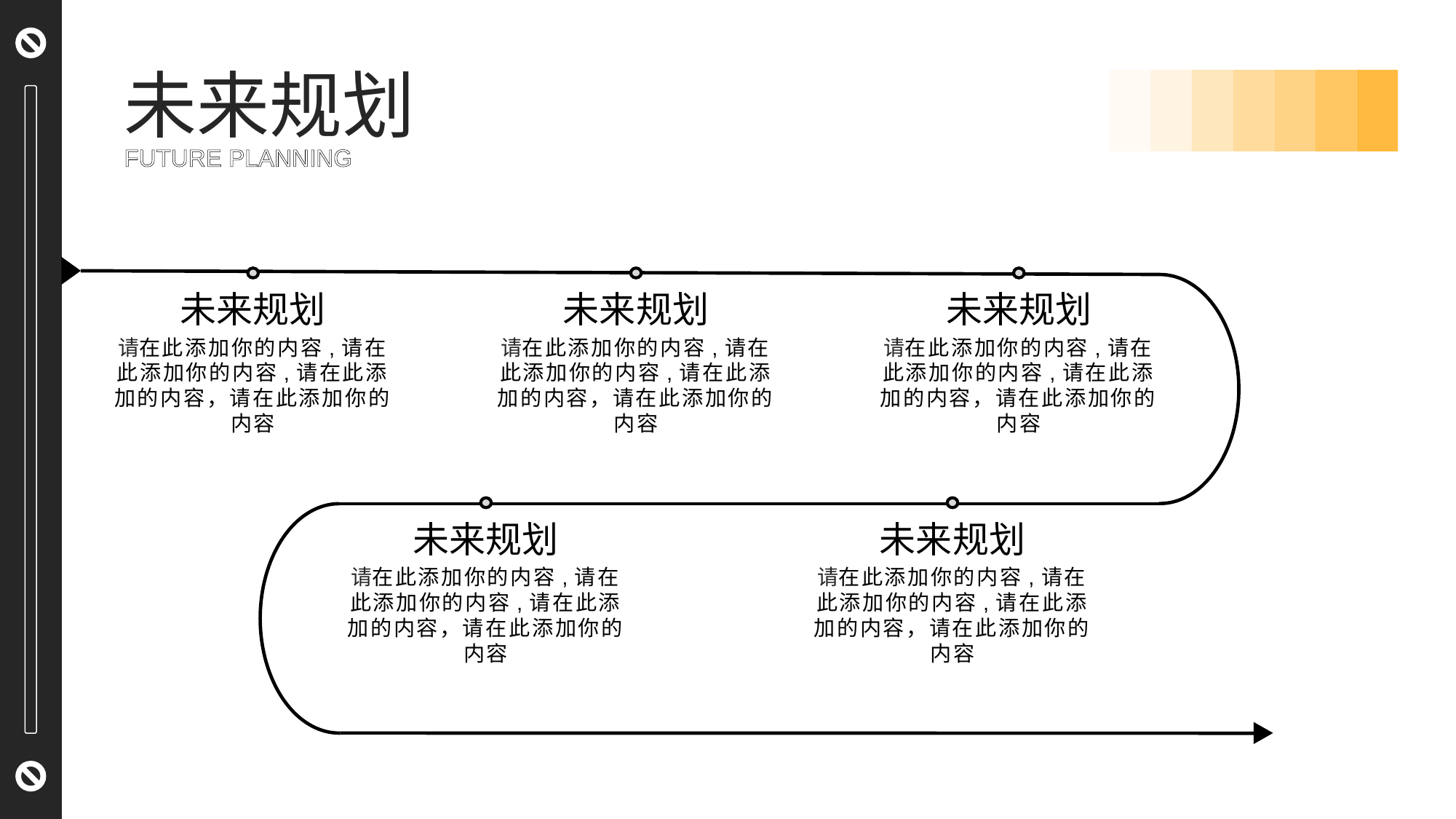

未来规划

FUTURE PLANNING

未来规划
请在此添加你的内容,请在此添加你的内容,请在此添加的内容，请在此添加你的内容

未来规划
请在此添加你的内容,请在此添加你的内容,请在此添加的内容，请在此添加你的内容

未来规划
请在此添加你的内容,请在此添加你的内容,请在此添加的内容，请在此添加你的内容

未来规划
请在此添加你的内容,请在此添加你的内容,请在此添加的内容，请在此添加你的内容

未来规划
请在此添加你的内容,请在此添加你的内容,请在此添加的内容，请在此添加你的内容